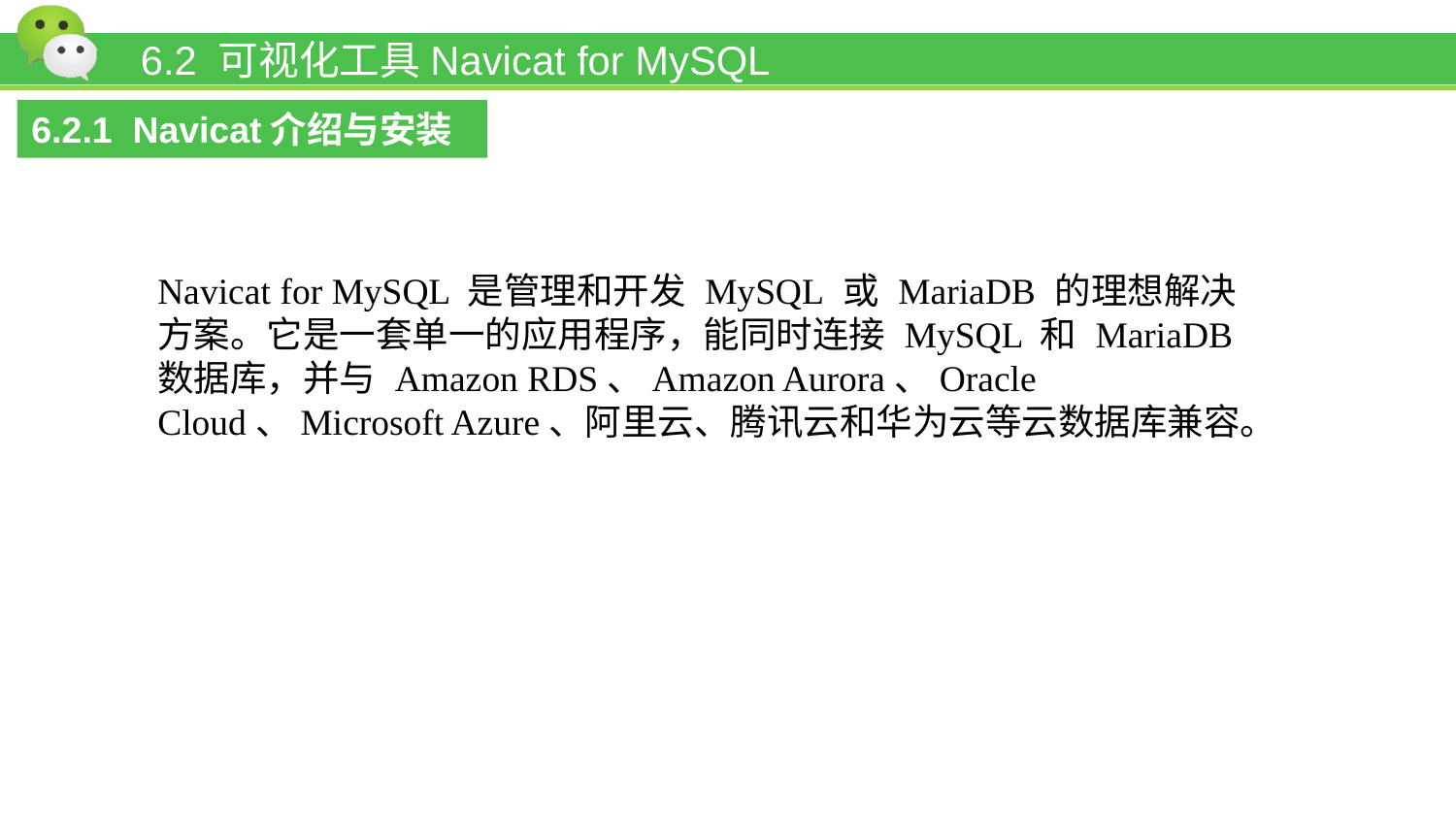

# 6.2 可视化工具Navicat for MySQL
6.2.1  Navicat介绍与安装
Navicat for MySQL 是管理和开发 MySQL 或 MariaDB 的理想解决方案。它是一套单一的应用程序，能同时连接 MySQL 和 MariaDB 数据库，并与 Amazon RDS、Amazon Aurora、Oracle Cloud、Microsoft Azure、阿里云、腾讯云和华为云等云数据库兼容。